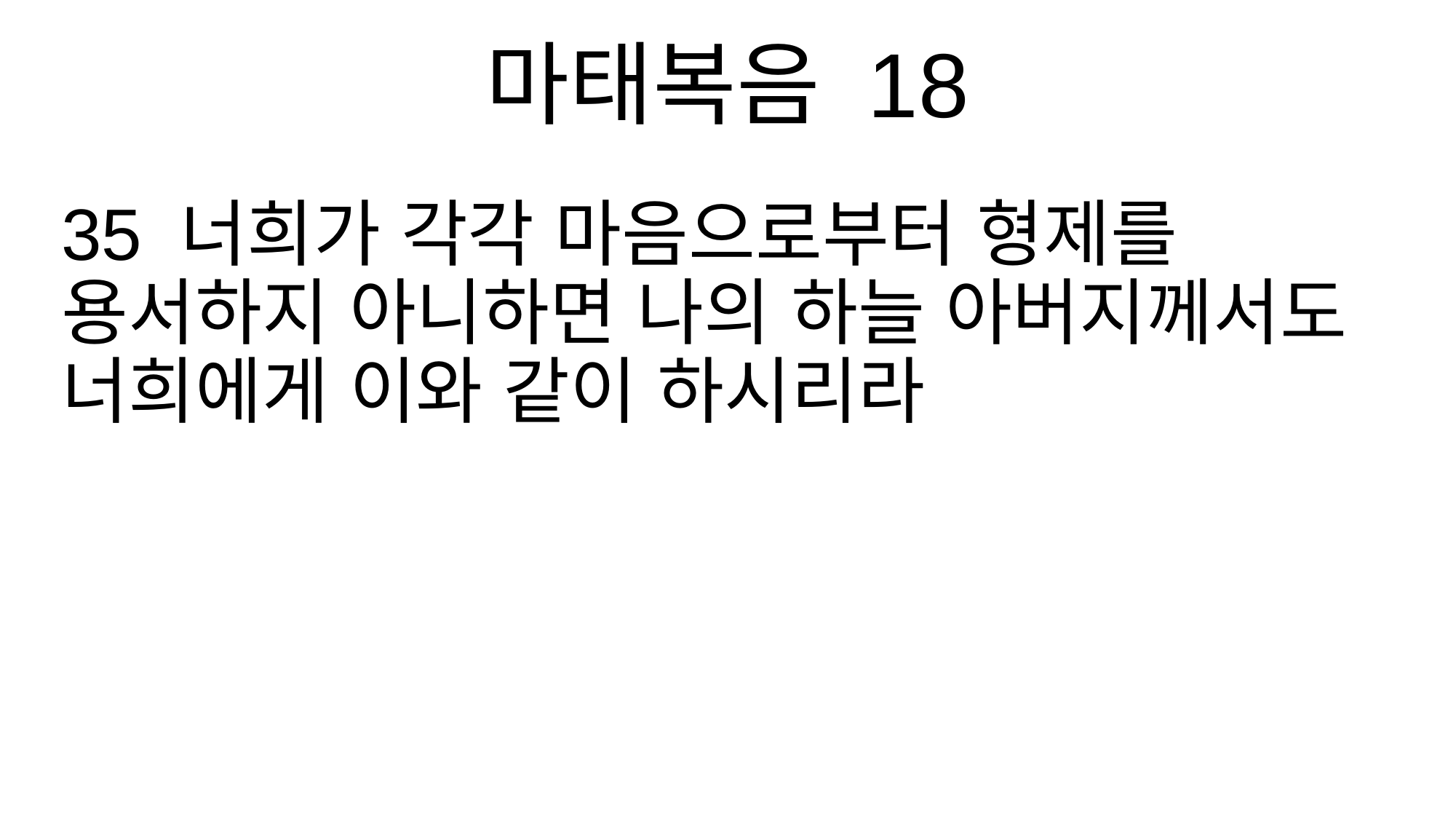

마태복음 18
35 너희가 각각 마음으로부터 형제를 용서하지 아니하면 나의 하늘 아버지께서도 너희에게 이와 같이 하시리라